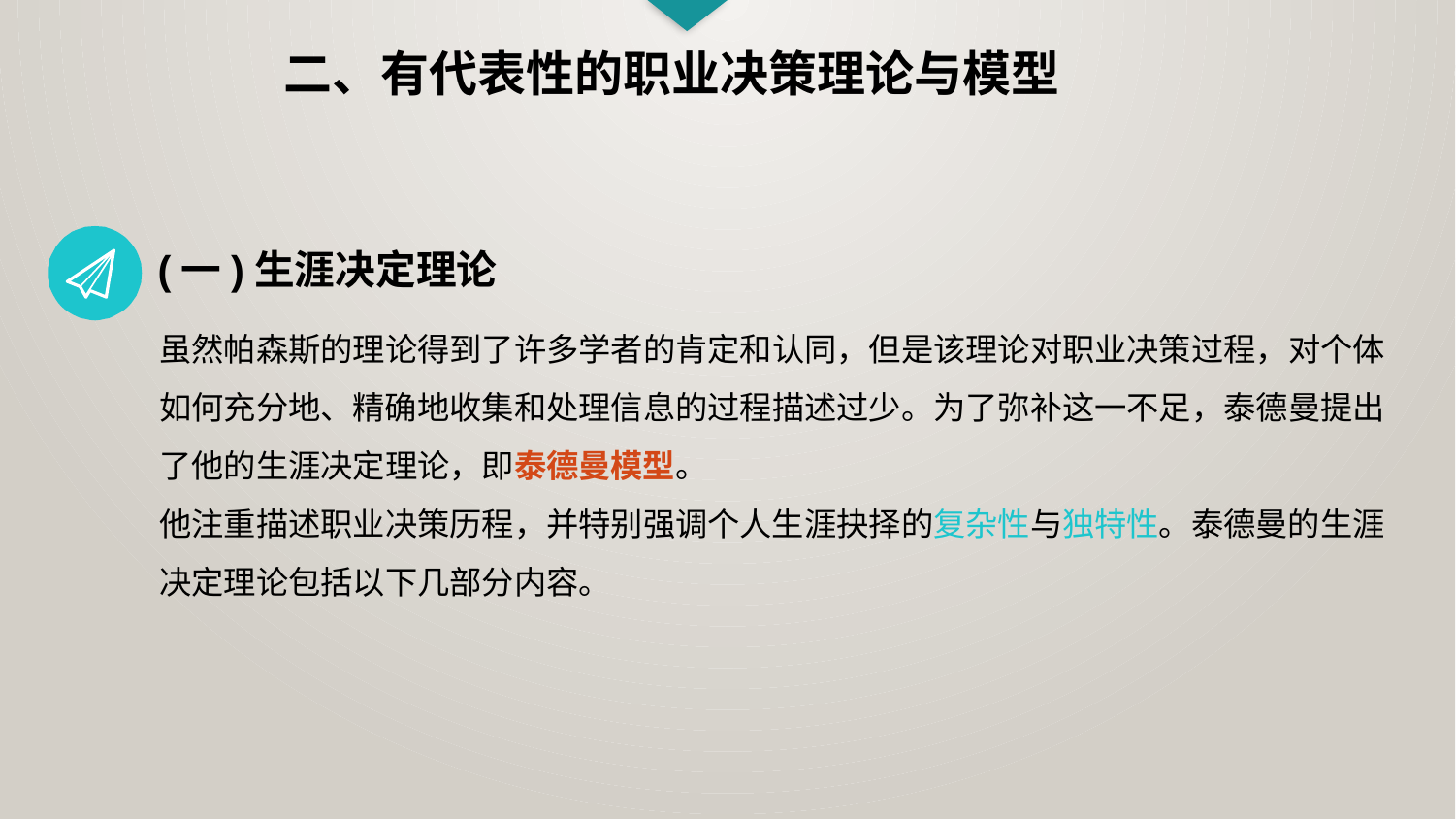

二、有代表性的职业决策理论与模型

(一)生涯决定理论

虽然帕森斯的理论得到了许多学者的肯定和认同，但是该理论对职业决策过程，对个体如何充分地、精确地收集和处理信息的过程描述过少。为了弥补这一不足，泰德曼提出了他的生涯决定理论，即泰德曼模型。
他注重描述职业决策历程，并特别强调个人生涯抉择的复杂性与独特性。泰德曼的生涯决定理论包括以下几部分内容。
20